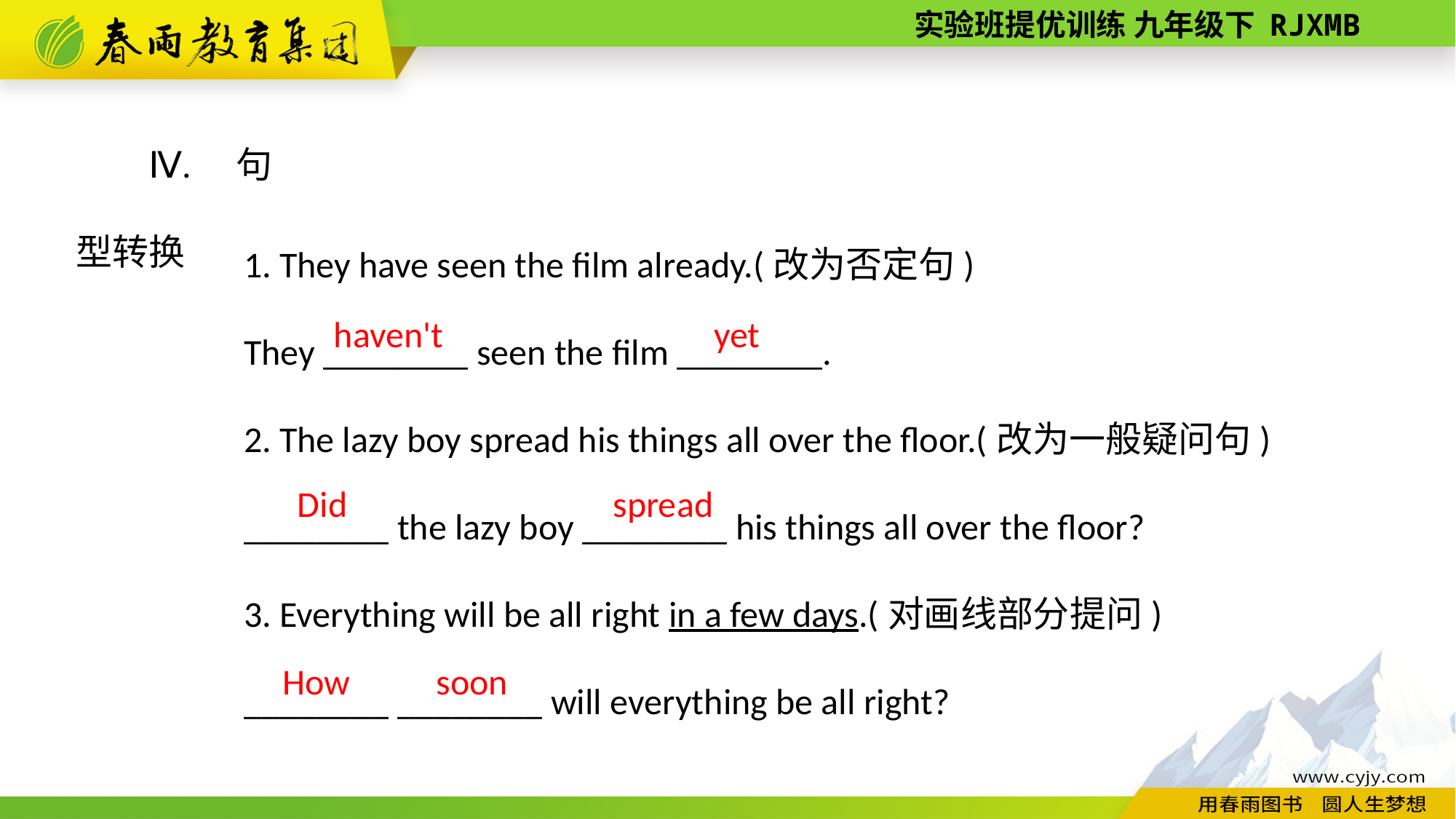

Ⅳ. 句型转换
1. They have seen the film already.(改为否定句)
They ________ seen the film ________.
2. The lazy boy spread his things all over the floor.(改为一般疑问句)
________ the lazy boy ________ his things all over the floor?
3. Everything will be all right in a few days.(对画线部分提问)
________ ________ will everything be all right?
haven't
yet
Did
spread
soon
How